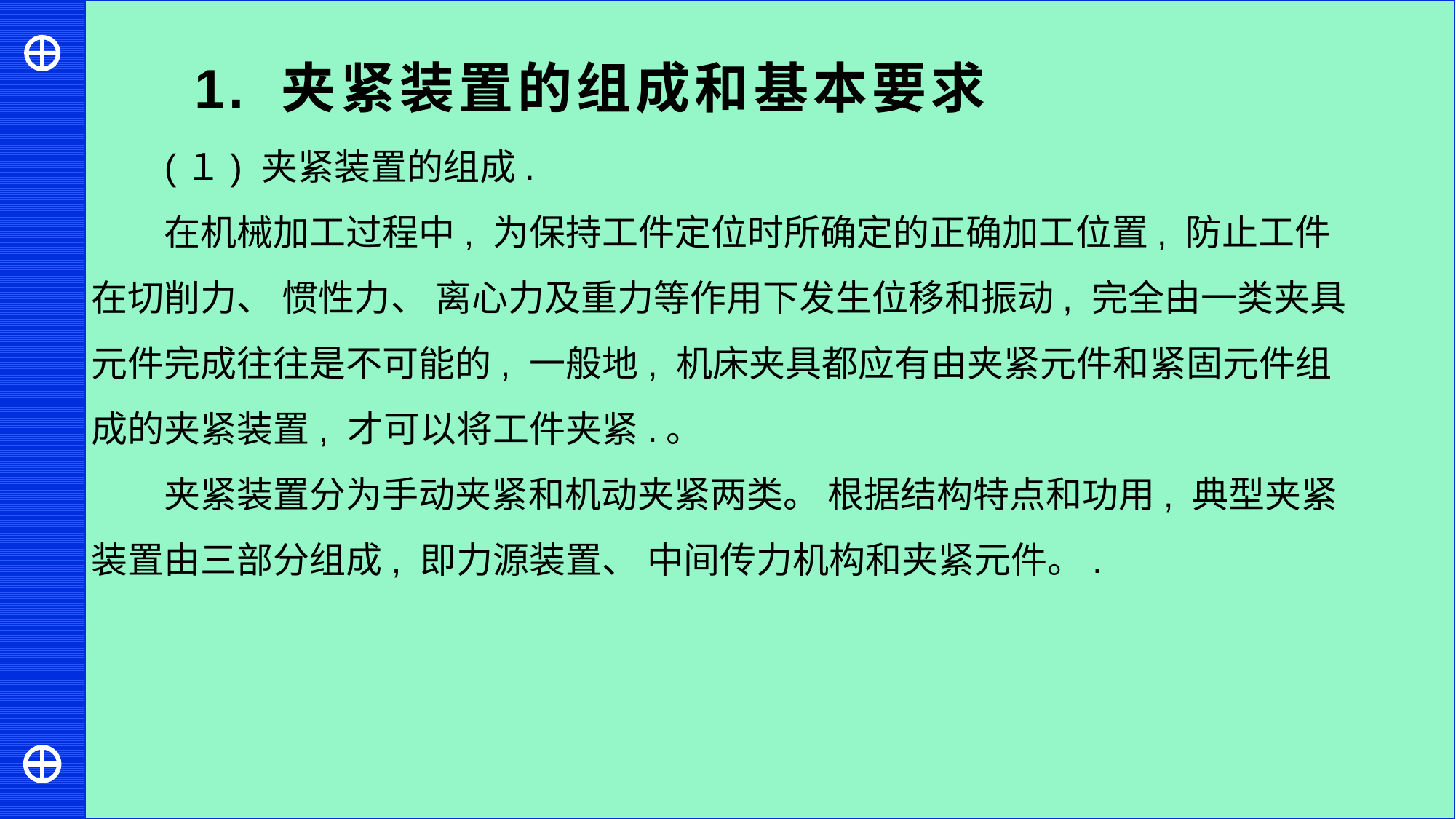

1. 夹紧装置的组成和基本要求
(１) 夹紧装置的组成.
在机械加工过程中, 为保持工件定位时所确定的正确加工位置, 防止工件在切削力、 惯性力、 离心力及重力等作用下发生位移和振动, 完全由一类夹具元件完成往往是不可能的, 一般地, 机床夹具都应有由夹紧元件和紧固元件组成的夹紧装置, 才可以将工件夹紧.。
夹紧装置分为手动夹紧和机动夹紧两类。 根据结构特点和功用, 典型夹紧装置由三部分组成, 即力源装置、 中间传力机构和夹紧元件。.